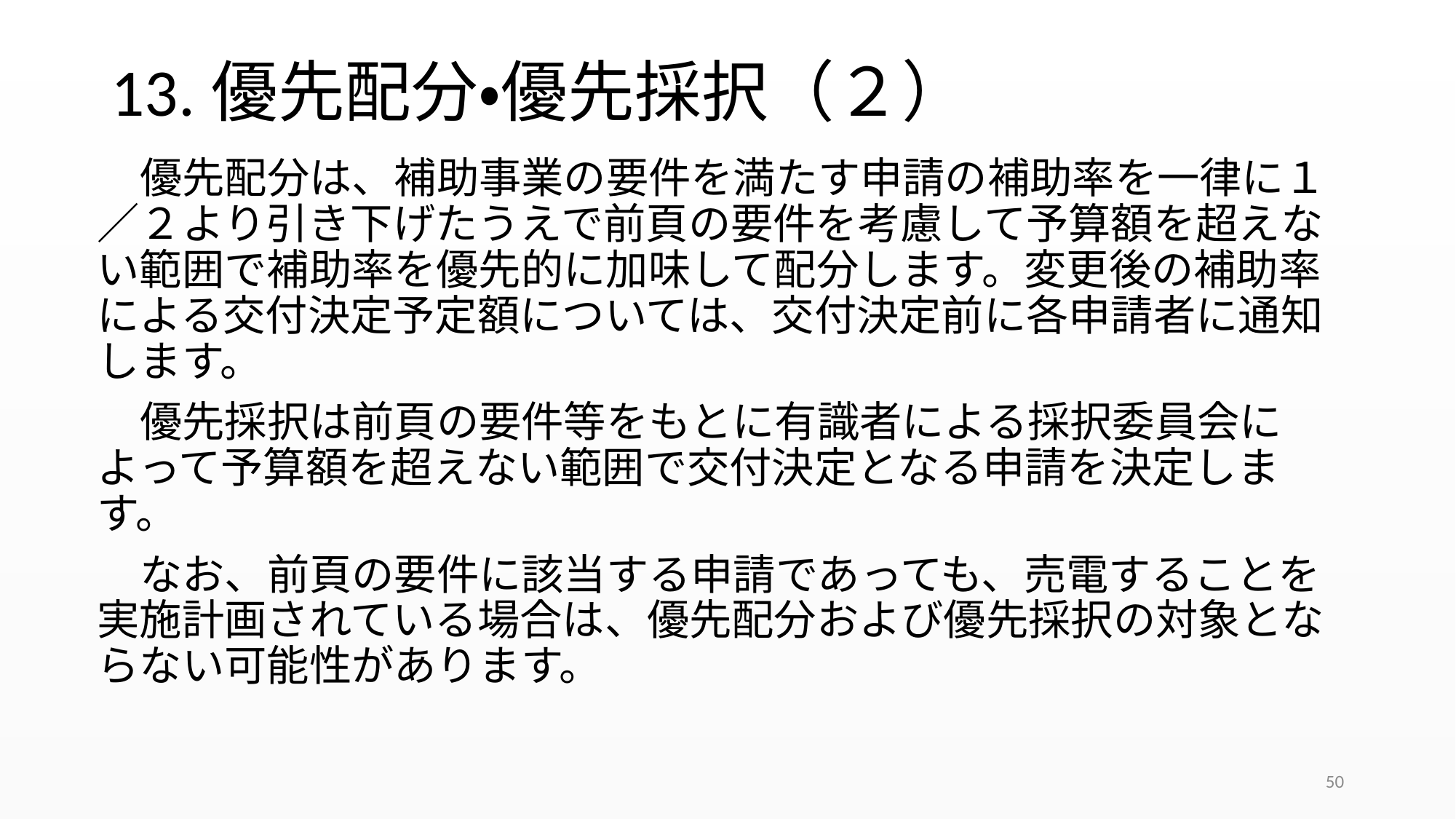

# 13.優先配分・優先採択（２）
優先配分は、補助事業の要件を満たす申請の補助率を一律に１／２より引き下げたうえで前頁の要件を考慮して予算額を超えない範囲で補助率を優先的に加味して配分します。変更後の補助率による交付決定予定額については、交付決定前に各申請者に通知します。
優先採択は前頁の要件等をもとに有識者による採択委員会によって予算額を超えない範囲で交付決定となる申請を決定します。
なお、前頁の要件に該当する申請であっても、売電することを実施計画されている場合は、優先配分および優先採択の対象とならない可能性があります。
50